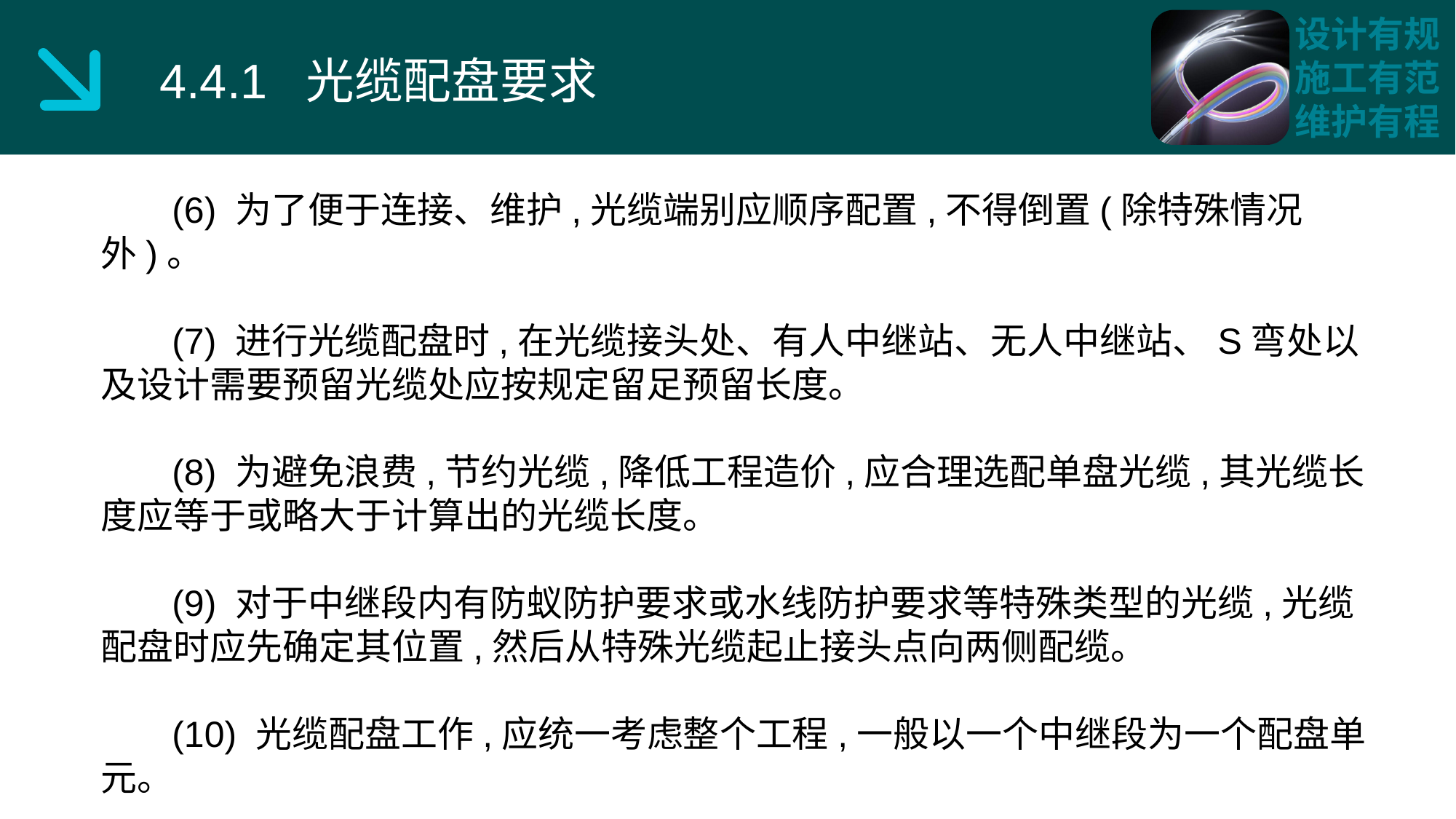

4.4.1  光缆配盘要求

       (6) 为了便于连接、维护,光缆端别应顺序配置,不得倒置(除特殊情况外)。

       (7) 进行光缆配盘时,在光缆接头处、有人中继站、无人中继站、S弯处以及设计需要预留光缆处应按规定留足预留长度。

       (8) 为避免浪费,节约光缆,降低工程造价,应合理选配单盘光缆,其光缆长度应等于或略大于计算出的光缆长度。

       (9) 对于中继段内有防蚁防护要求或水线防护要求等特殊类型的光缆,光缆配盘时应先确定其位置,然后从特殊光缆起止接头点向两侧配缆。

       (10) 光缆配盘工作,应统一考虑整个工程,一般以一个中继段为一个配盘单元。